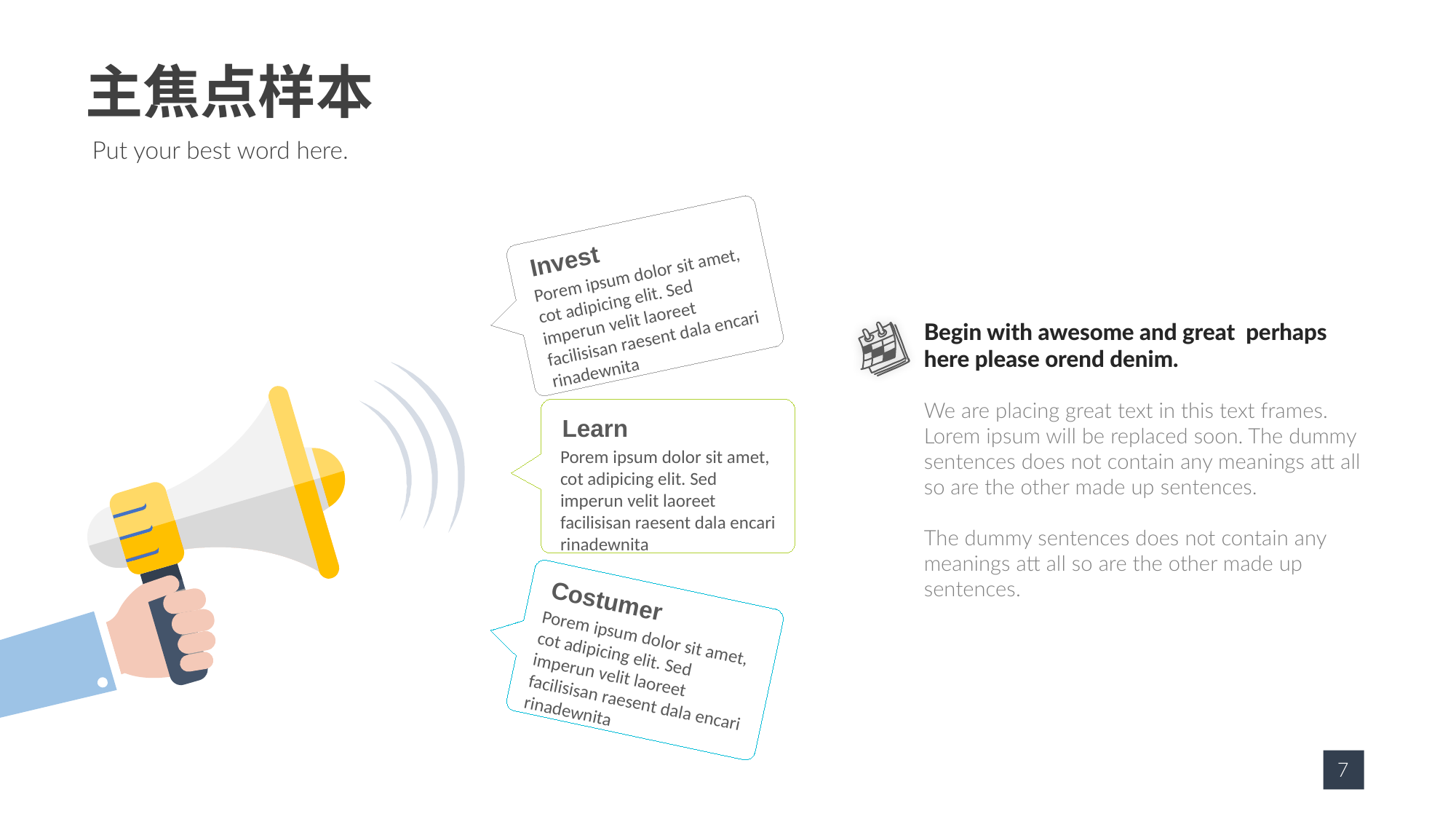

主焦点样本
Put your best word here.

Invest
Porem ipsum dolor sit amet, cot adipicing elit. Sed imperun velit laoreet facilisisan raesent dala encari rinadewnita
Begin with awesome and great  perhaps here please orend denim.

We are placing great text in this text frames. Lorem ipsum will be replaced soon. The dummy sentences does not contain any meanings att all so are the other made up sentences.

The dummy sentences does not contain any meanings att all so are the other made up sentences.

Learn
Porem ipsum dolor sit amet, cot adipicing elit. Sed imperun velit laoreet facilisisan raesent dala encari rinadewnita

Costumer
Porem ipsum dolor sit amet, cot adipicing elit. Sed imperun velit laoreet facilisisan raesent dala encari rinadewnita

7